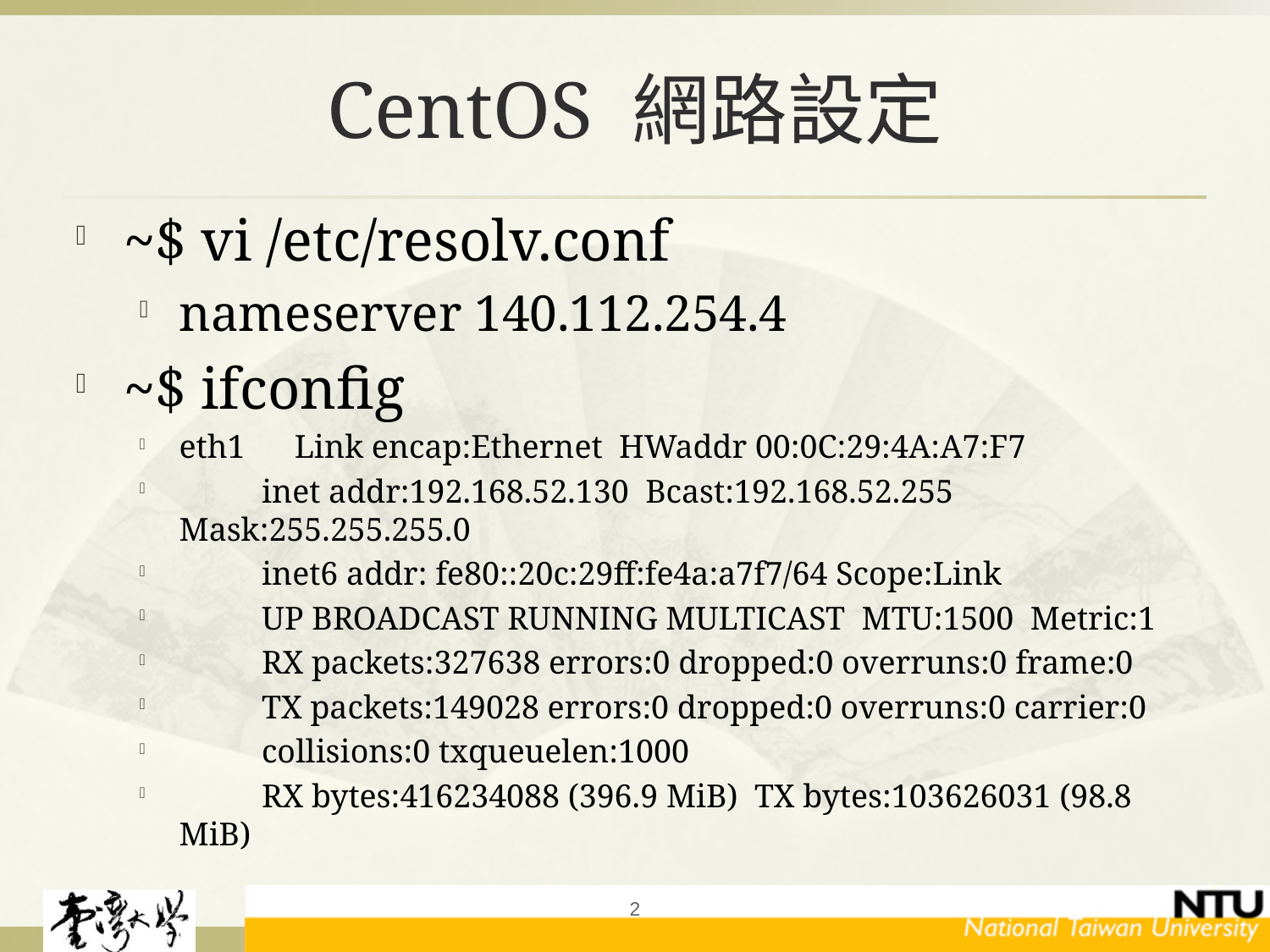

# CentOS 網路設定
~$ vi /etc/resolv.conf
nameserver 140.112.254.4
~$ ifconfig
eth1      Link encap:Ethernet  HWaddr 00:0C:29:4A:A7:F7
          inet addr:192.168.52.130  Bcast:192.168.52.255  Mask:255.255.255.0
          inet6 addr: fe80::20c:29ff:fe4a:a7f7/64 Scope:Link
          UP BROADCAST RUNNING MULTICAST  MTU:1500  Metric:1
          RX packets:327638 errors:0 dropped:0 overruns:0 frame:0
          TX packets:149028 errors:0 dropped:0 overruns:0 carrier:0
          collisions:0 txqueuelen:1000
          RX bytes:416234088 (396.9 MiB)  TX bytes:103626031 (98.8 MiB)

2